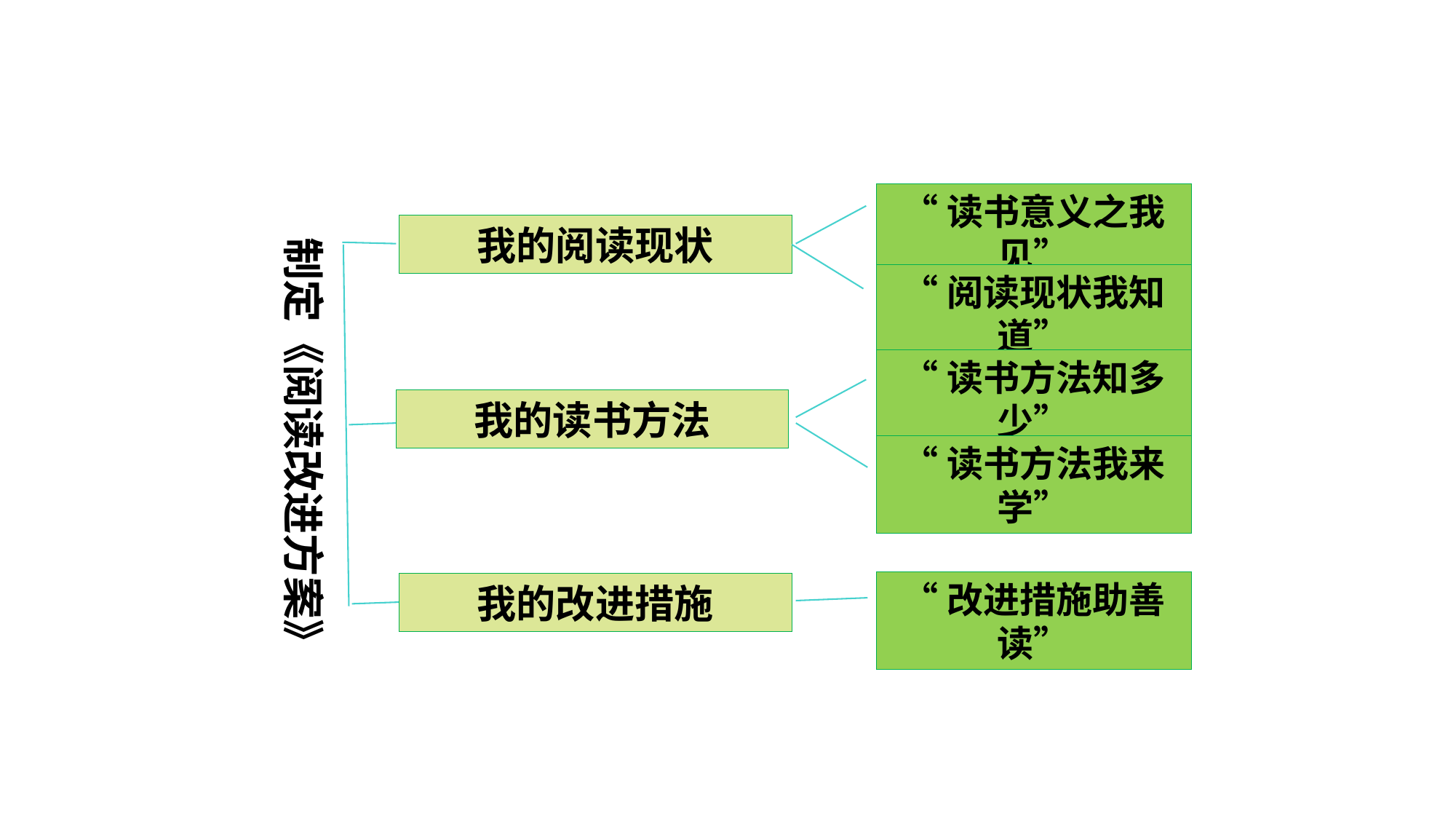

“读书意义之我见”
我的阅读现状
制定《阅读改进方案》
“阅读现状我知道”
“读书方法知多少”
我的读书方法
“读书方法我来学”
“改进措施助善读”
我的改进措施